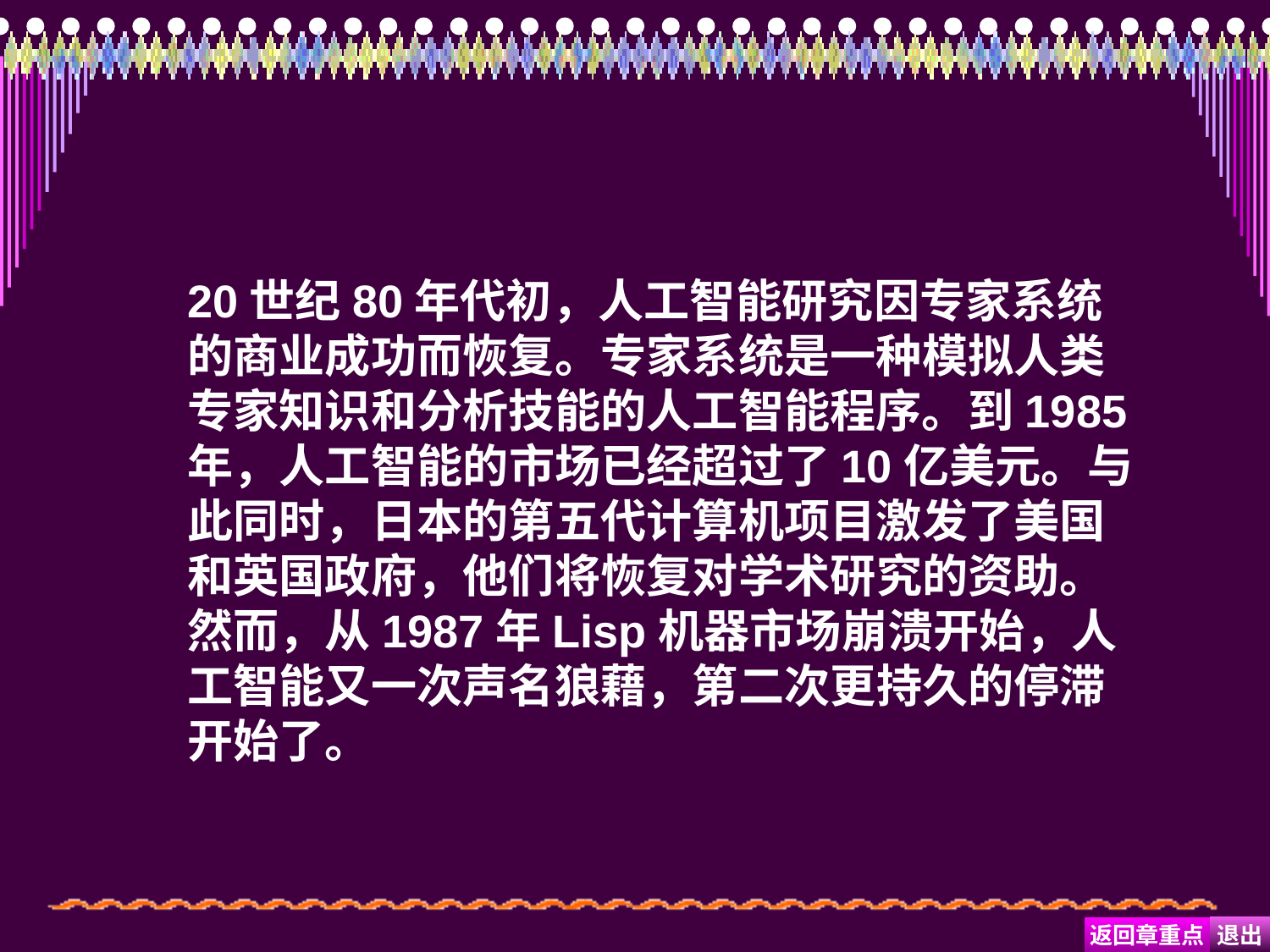

#
20世纪80年代初，人工智能研究因专家系统的商业成功而恢复。专家系统是一种模拟人类专家知识和分析技能的人工智能程序。到1985年，人工智能的市场已经超过了10亿美元。与此同时，日本的第五代计算机项目激发了美国和英国政府，他们将恢复对学术研究的资助。然而，从1987年Lisp机器市场崩溃开始，人工智能又一次声名狼藉，第二次更持久的停滞开始了。